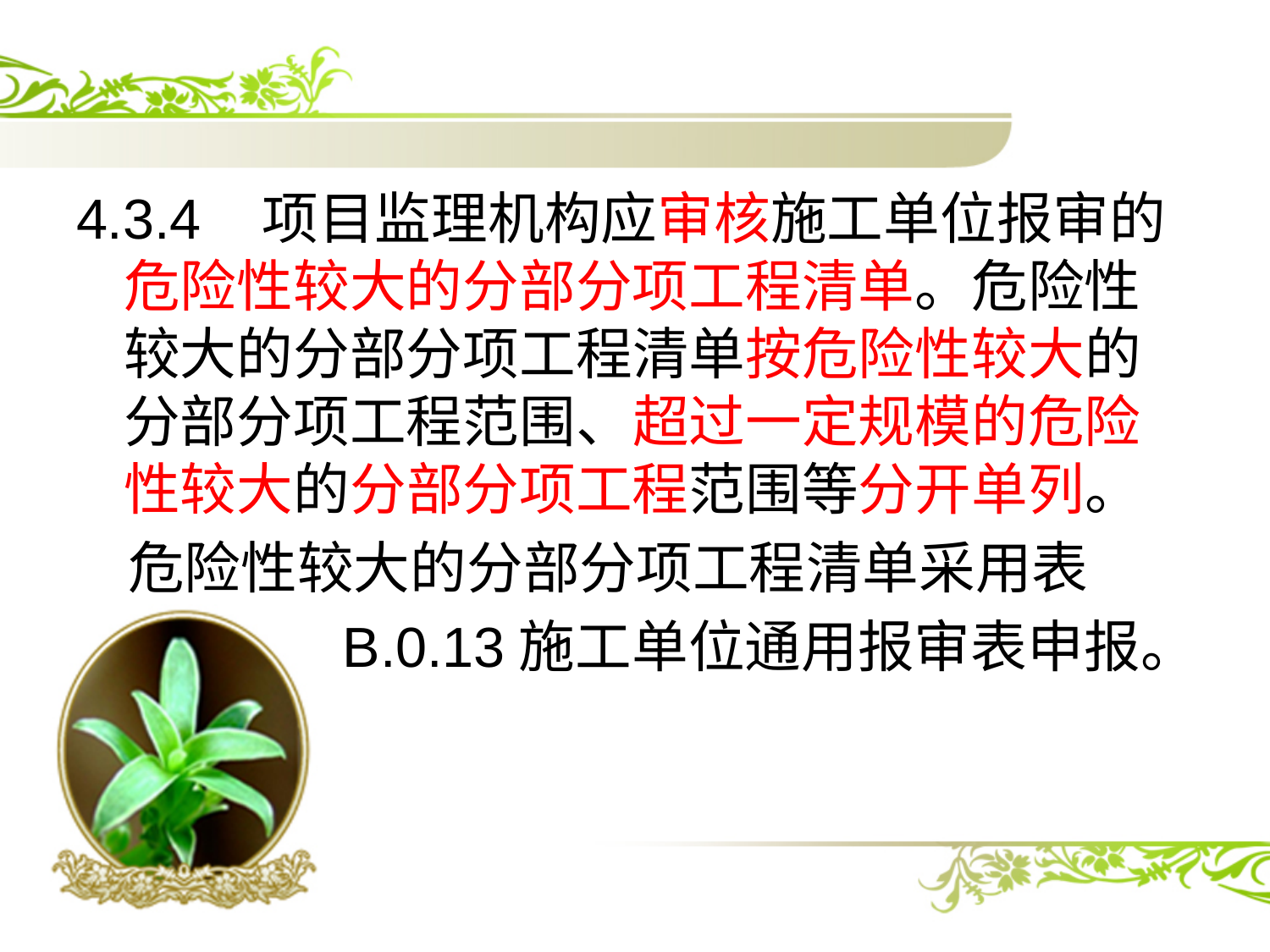

4.3.4   项目监理机构应审核施工单位报审的危险性较大的分部分项工程清单。危险性较大的分部分项工程清单按危险性较大的分部分项工程范围、超过一定规模的危险性较大的分部分项工程范围等分开单列。
   危险性较大的分部分项工程清单采用表
                 B.0.13施工单位通用报审表申报。